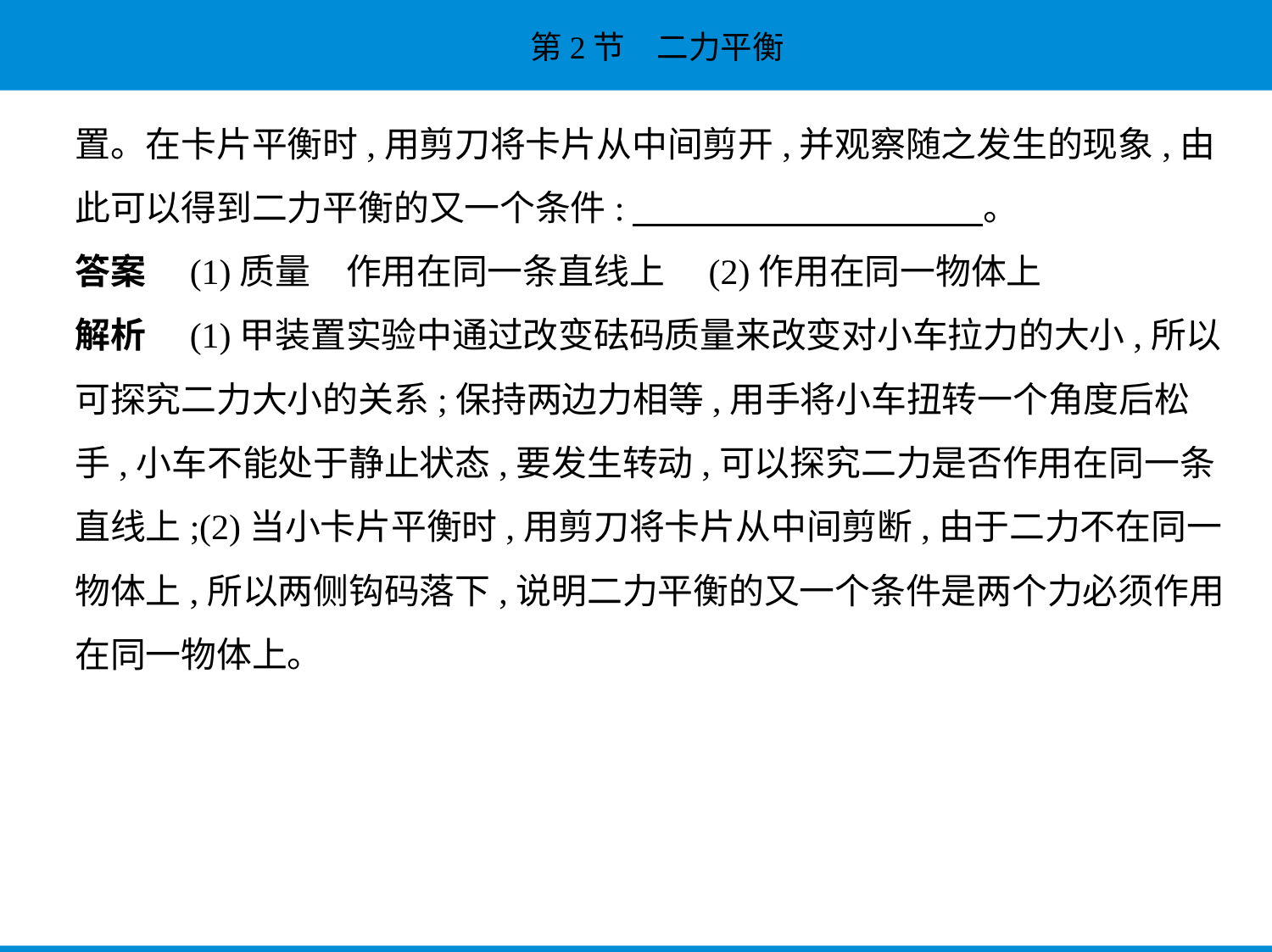

置。在卡片平衡时,用剪刀将卡片从中间剪开,并观察随之发生的现象,由
此可以得到二力平衡的又一个条件:　　　　　　　　　    。
答案　(1)质量　作用在同一条直线上　(2)作用在同一物体上
解析　(1)甲装置实验中通过改变砝码质量来改变对小车拉力的大小,所以
可探究二力大小的关系;保持两边力相等,用手将小车扭转一个角度后松
手,小车不能处于静止状态,要发生转动,可以探究二力是否作用在同一条
直线上;(2)当小卡片平衡时,用剪刀将卡片从中间剪断,由于二力不在同一
物体上,所以两侧钩码落下,说明二力平衡的又一个条件是两个力必须作用
在同一物体上。